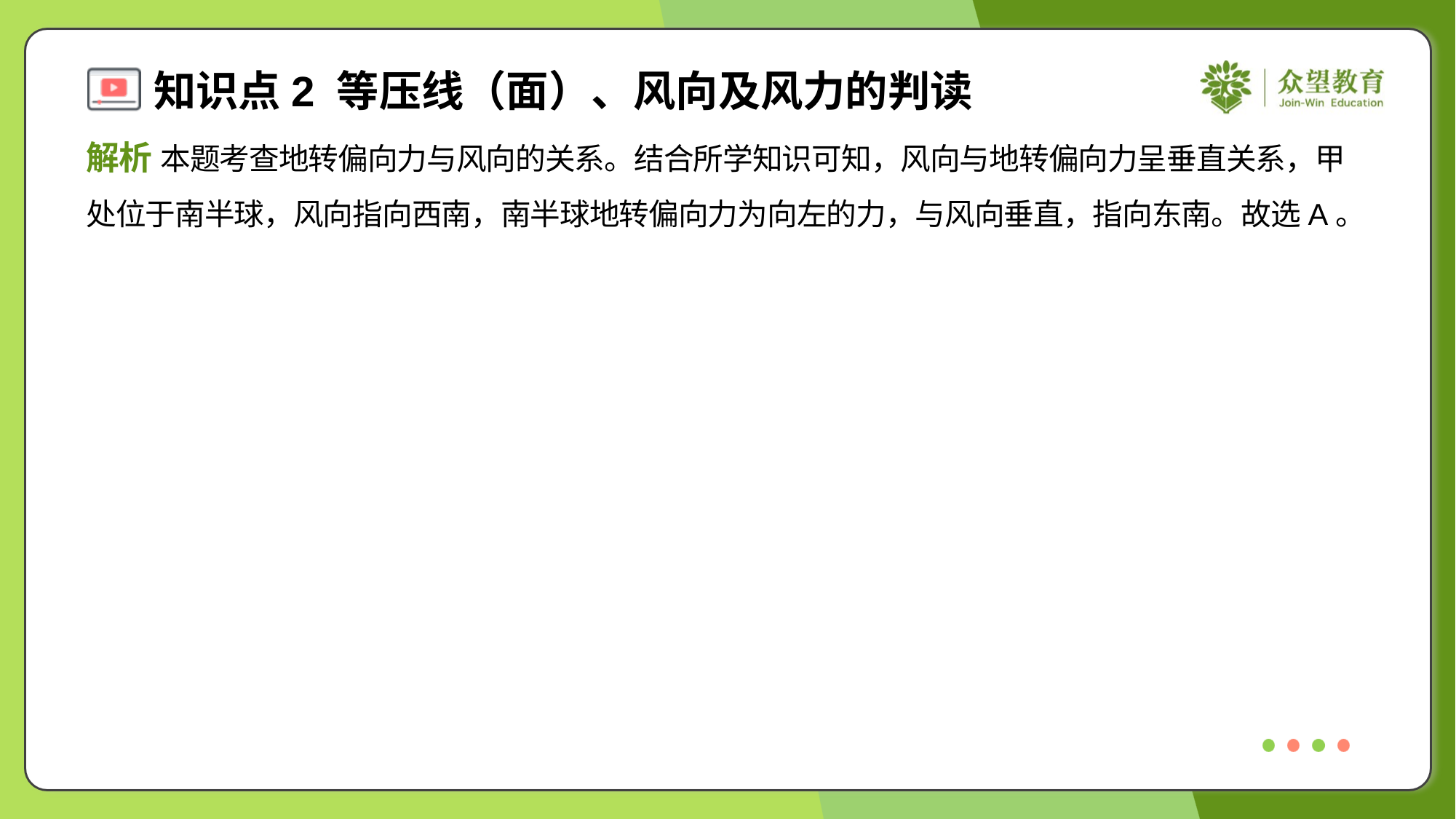

解析 本题考查地转偏向力与风向的关系。结合所学知识可知，风向与地转偏向力呈垂直关系，甲
处位于南半球，风向指向西南，南半球地转偏向力为向左的力，与风向垂直，指向东南。故选A。